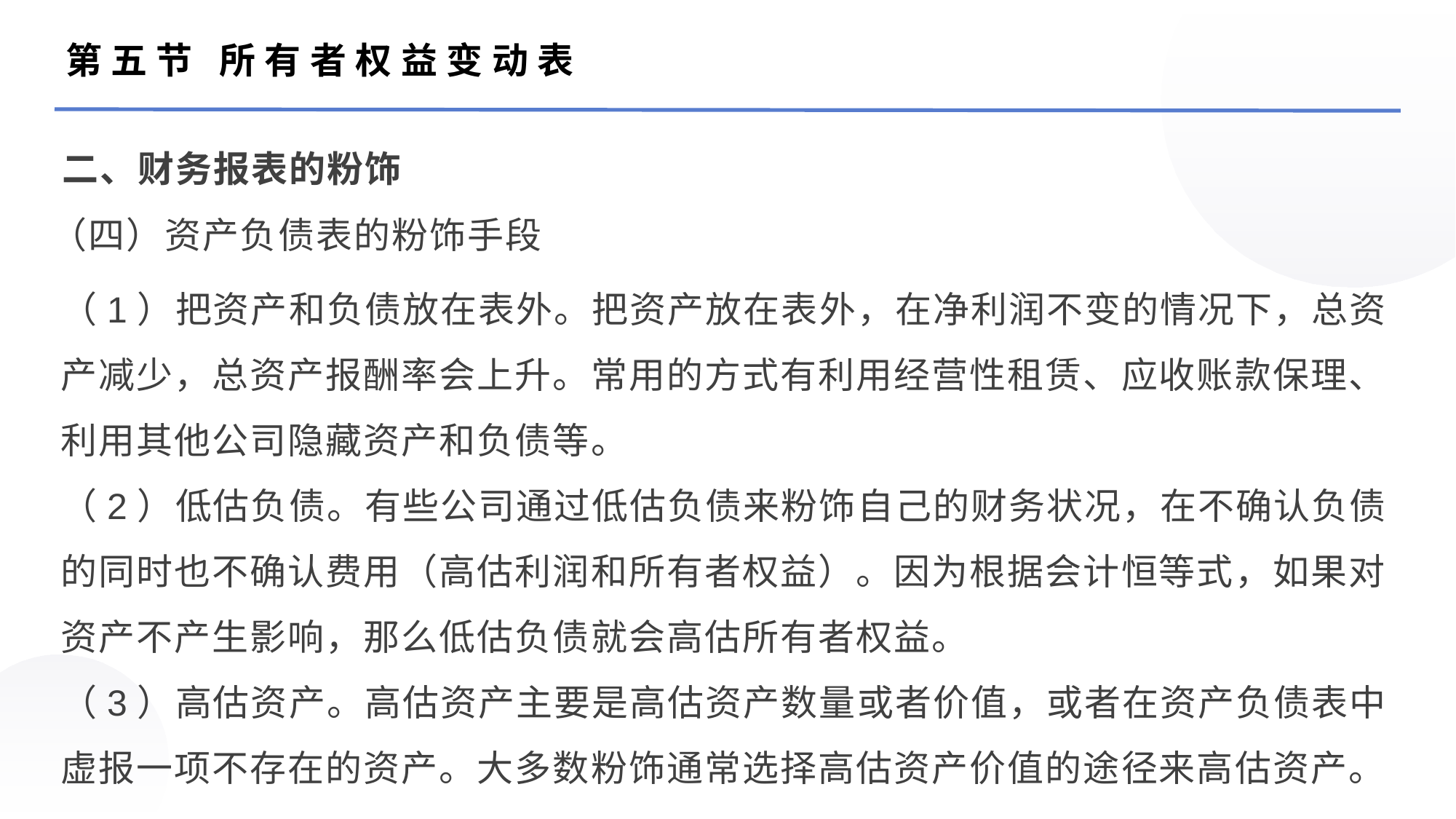

第五节 所有者权益变动表
二、财务报表的粉饰
（四）资产负债表的粉饰手段
（1）把资产和负债放在表外。把资产放在表外，在净利润不变的情况下，总资产减少，总资产报酬率会上升。常用的方式有利用经营性租赁、应收账款保理、利用其他公司隐藏资产和负债等。
（2）低估负债。有些公司通过低估负债来粉饰自己的财务状况，在不确认负债的同时也不确认费用（高估利润和所有者权益）。因为根据会计恒等式，如果对资产不产生影响，那么低估负债就会高估所有者权益。
（3）高估资产。高估资产主要是高估资产数量或者价值，或者在资产负债表中虚报一项不存在的资产。大多数粉饰通常选择高估资产价值的途径来高估资产。

44